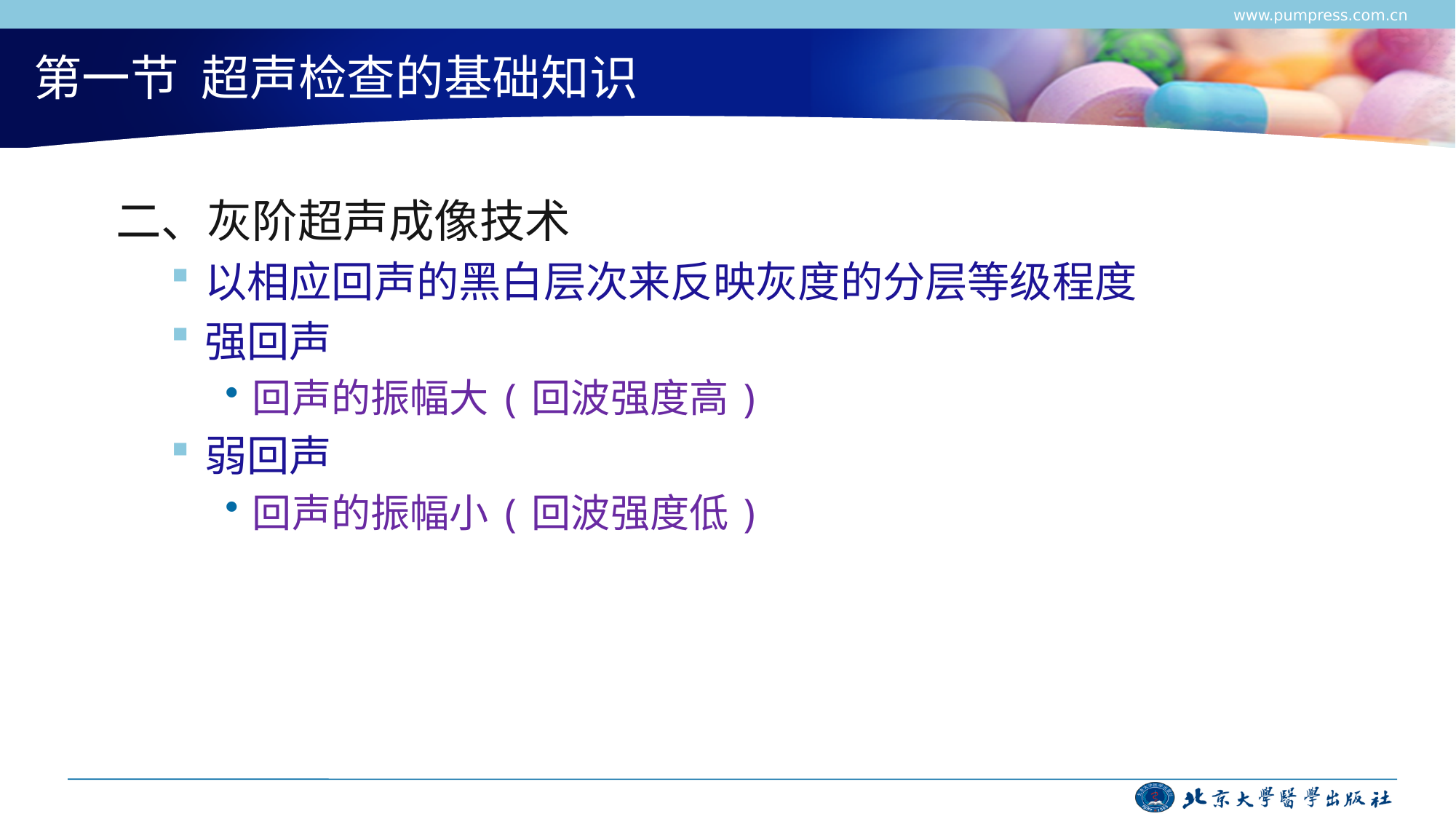

www.pumpress.com.cn
# 第一节  超声检查的基础知识
二、灰阶超声成像技术
以相应回声的黑白层次来反映灰度的分层等级程度
强回声
回声的振幅大(回波强度高)
弱回声
回声的振幅小(回波强度低)